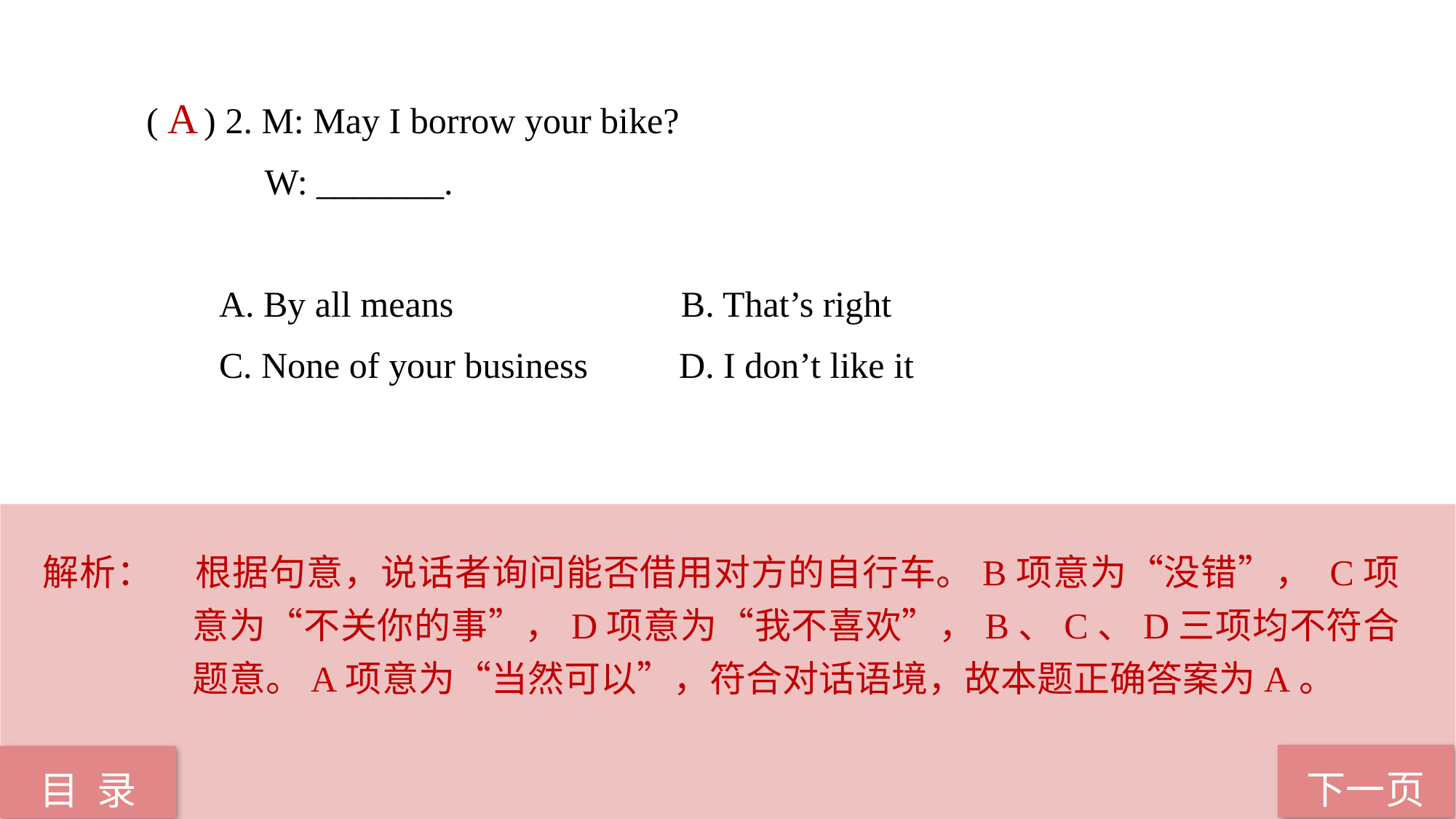

(     ) 2. M: May I borrow your bike?
             W: _______.

        A. By all means                         B. That’s right
        C. None of your business          D. I don’t like it
 A
解析：	根据句意，说话者询问能否借用对方的自行车。B项意为“没错”， C项意为“不关你的事”，D项意为“我不喜欢”，B、C、D三项均不符合题意。A项意为“当然可以”，符合对话语境，故本题正确答案为A。